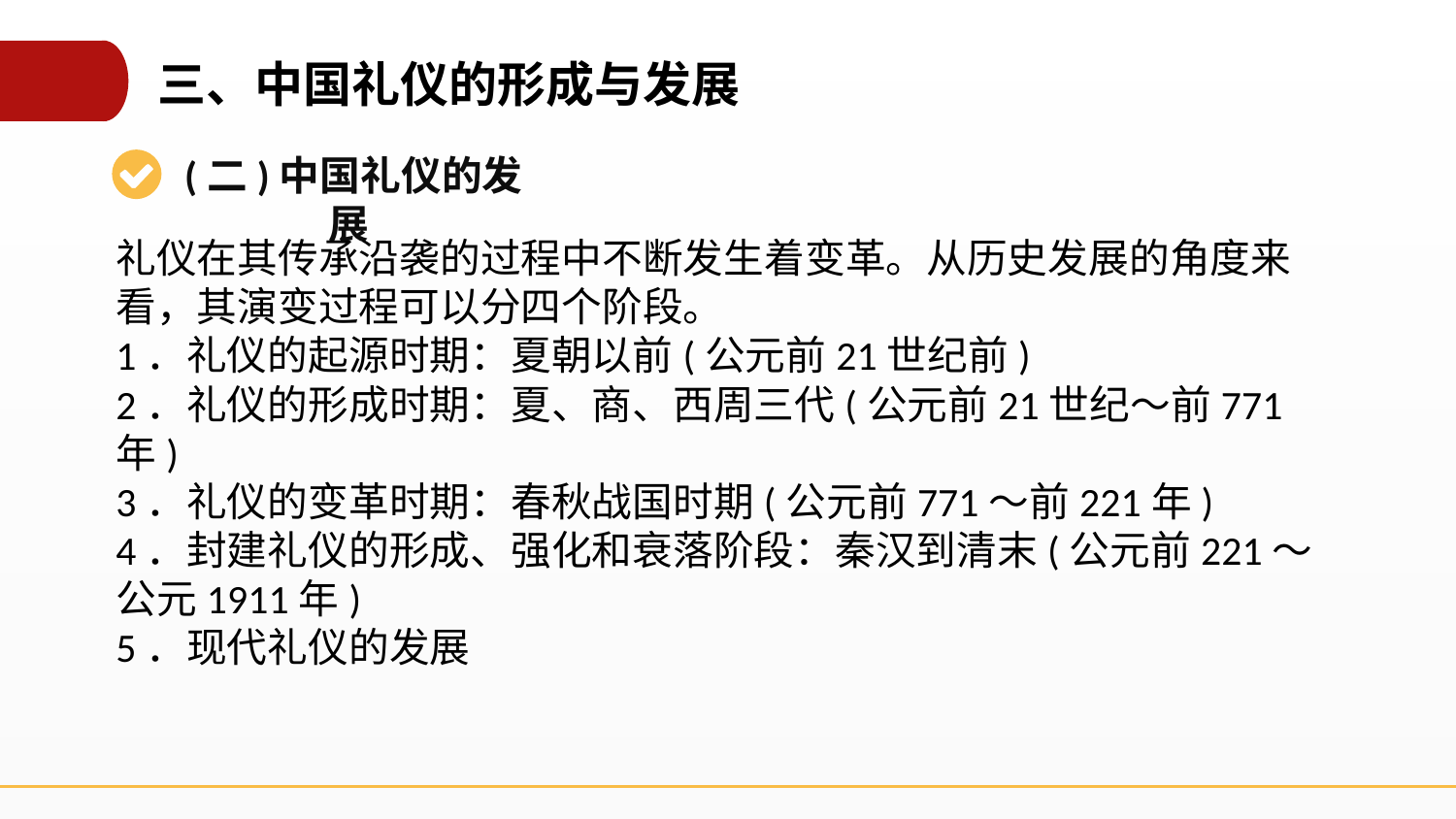

三、中国礼仪的形成与发展

 (二)中国礼仪的发展
礼仪在其传承沿袭的过程中不断发生着变革。从历史发展的角度来看，其演变过程可以分四个阶段。
1．礼仪的起源时期：夏朝以前(公元前21世纪前)
2．礼仪的形成时期：夏、商、西周三代(公元前21世纪～前771年)
3．礼仪的变革时期：春秋战国时期(公元前771～前221年)
4．封建礼仪的形成、强化和衰落阶段：秦汉到清末(公元前221～公元1911年)
5．现代礼仪的发展